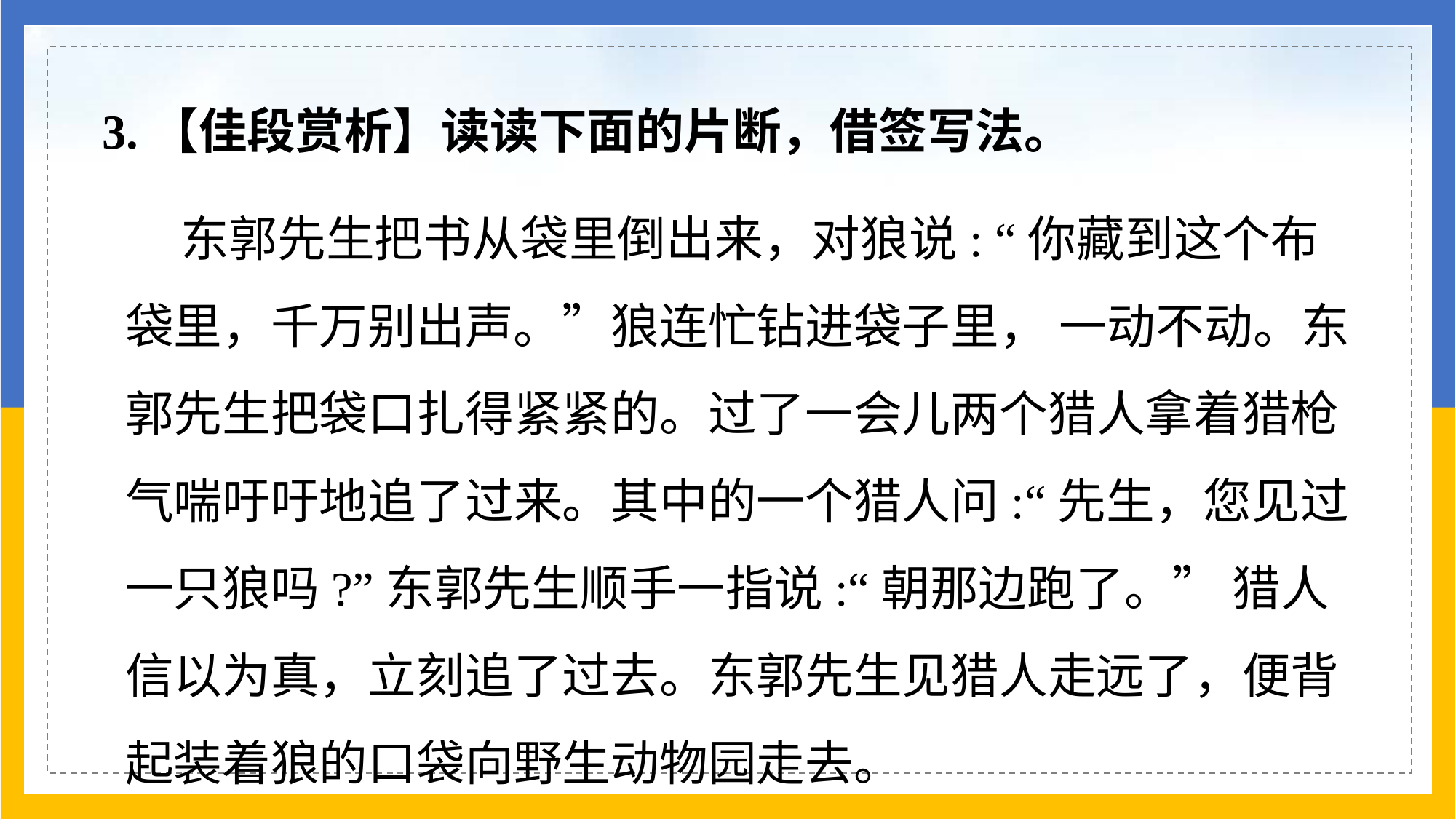

3.【佳段赏析】读读下面的片断，借签写法。
    东郭先生把书从袋里倒出来，对狼说: “你藏到这个布袋里，千万别出声。”狼连忙钻进袋子里， 一动不动。东郭先生把袋口扎得紧紧的。过了一会儿两个猎人拿着猎枪气喘吁吁地追了过来。其中的一个猎人问:“先生，您见过一只狼吗?”东郭先生顺手一指说:“朝那边跑了。” 猎人信以为真，立刻追了过去。东郭先生见猎人走远了，便背起装着狼的口袋向野生动物园走去。